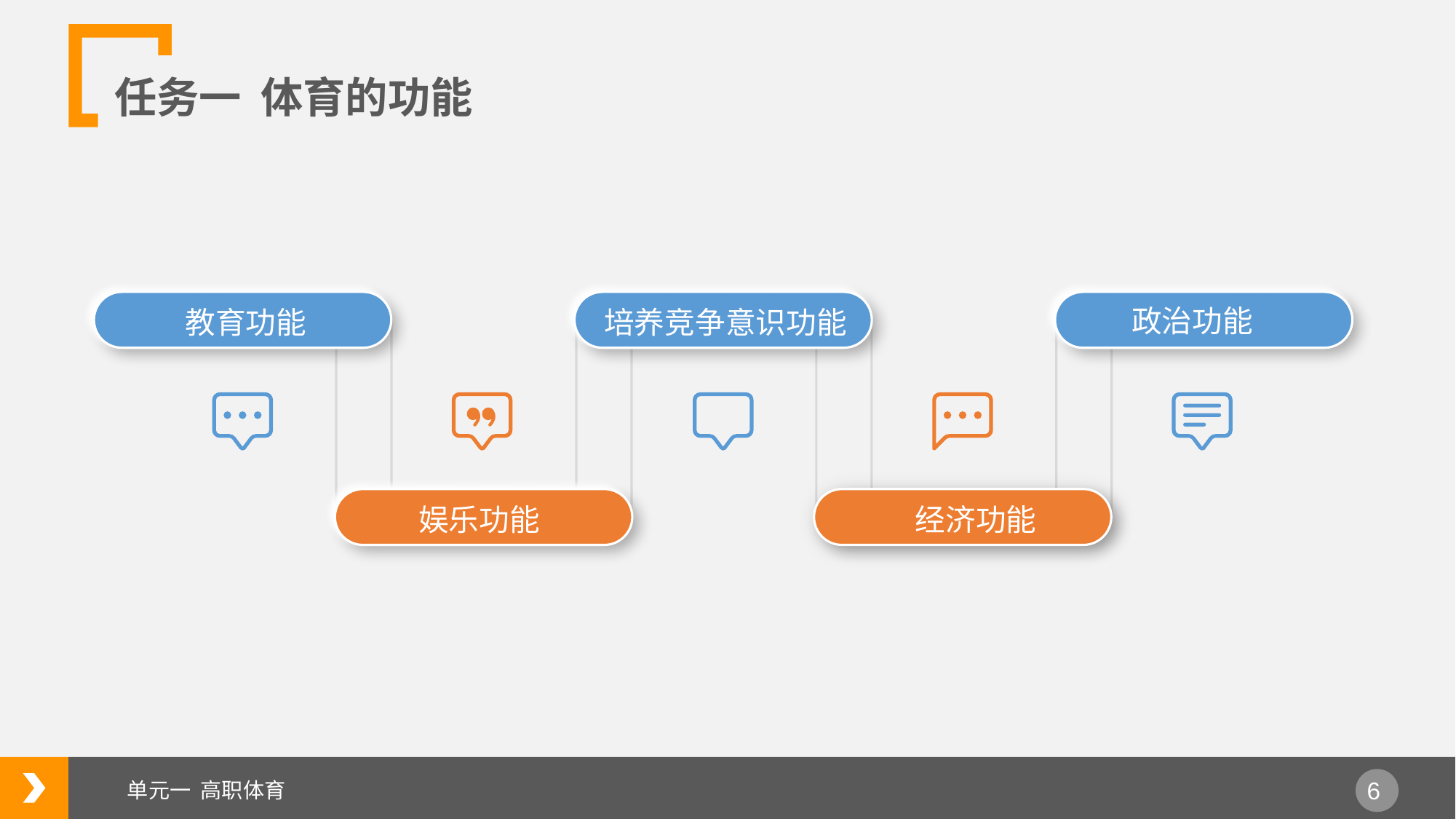

任务一  体育的功能
政治功能
教育功能
培养竞争意识功能

娱乐功能
经济功能

单元一  高职体育